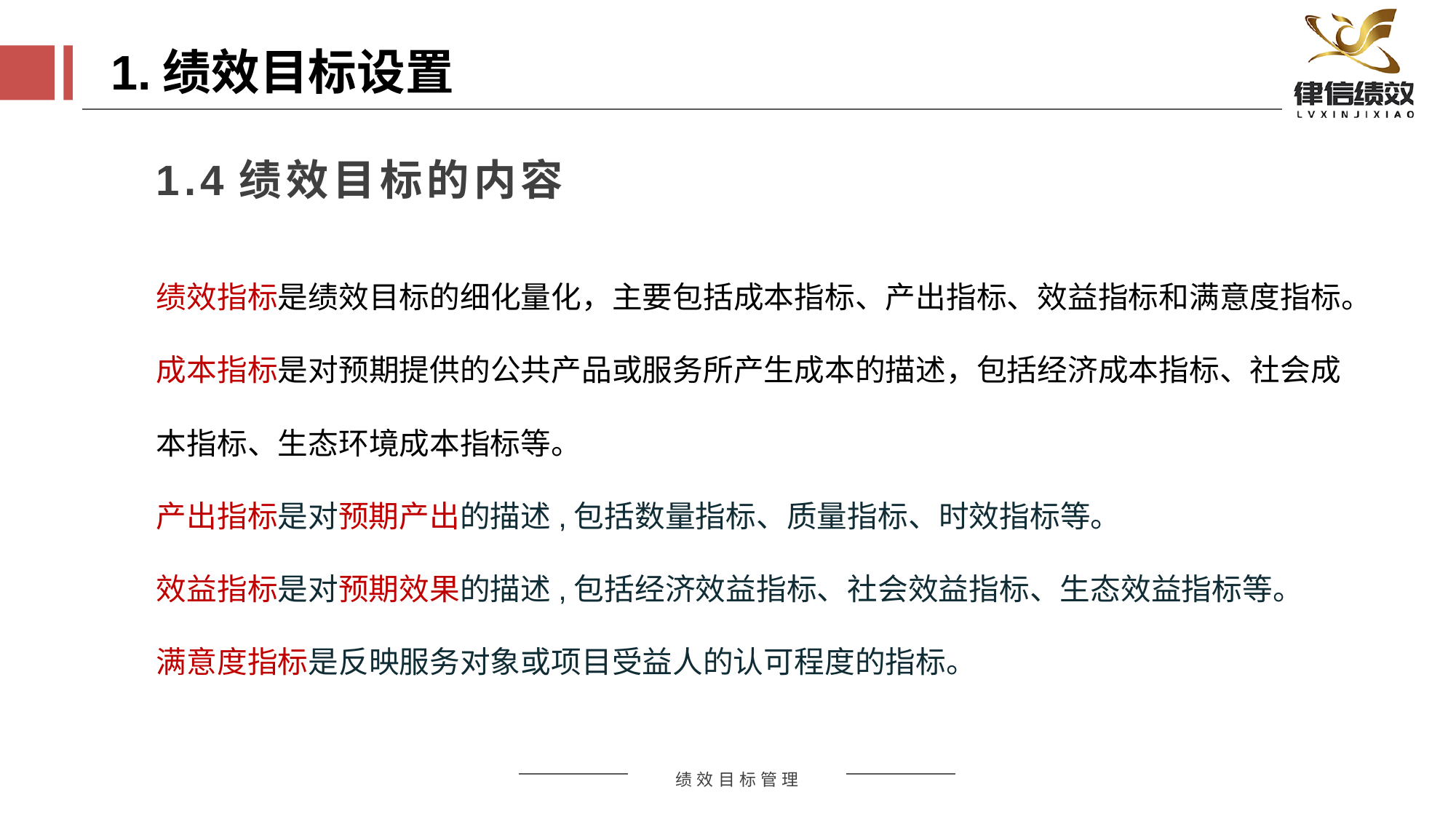

1.绩效目标设置
1.4绩效目标的内容
绩效指标是绩效目标的细化量化，主要包括成本指标、产出指标、效益指标和满意度指标。
成本指标是对预期提供的公共产品或服务所产生成本的描述，包括经济成本指标、社会成本指标、生态环境成本指标等。
产出指标是对预期产出的描述,包括数量指标、质量指标、时效指标等。
效益指标是对预期效果的描述,包括经济效益指标、社会效益指标、生态效益指标等。
满意度指标是反映服务对象或项目受益人的认可程度的指标。